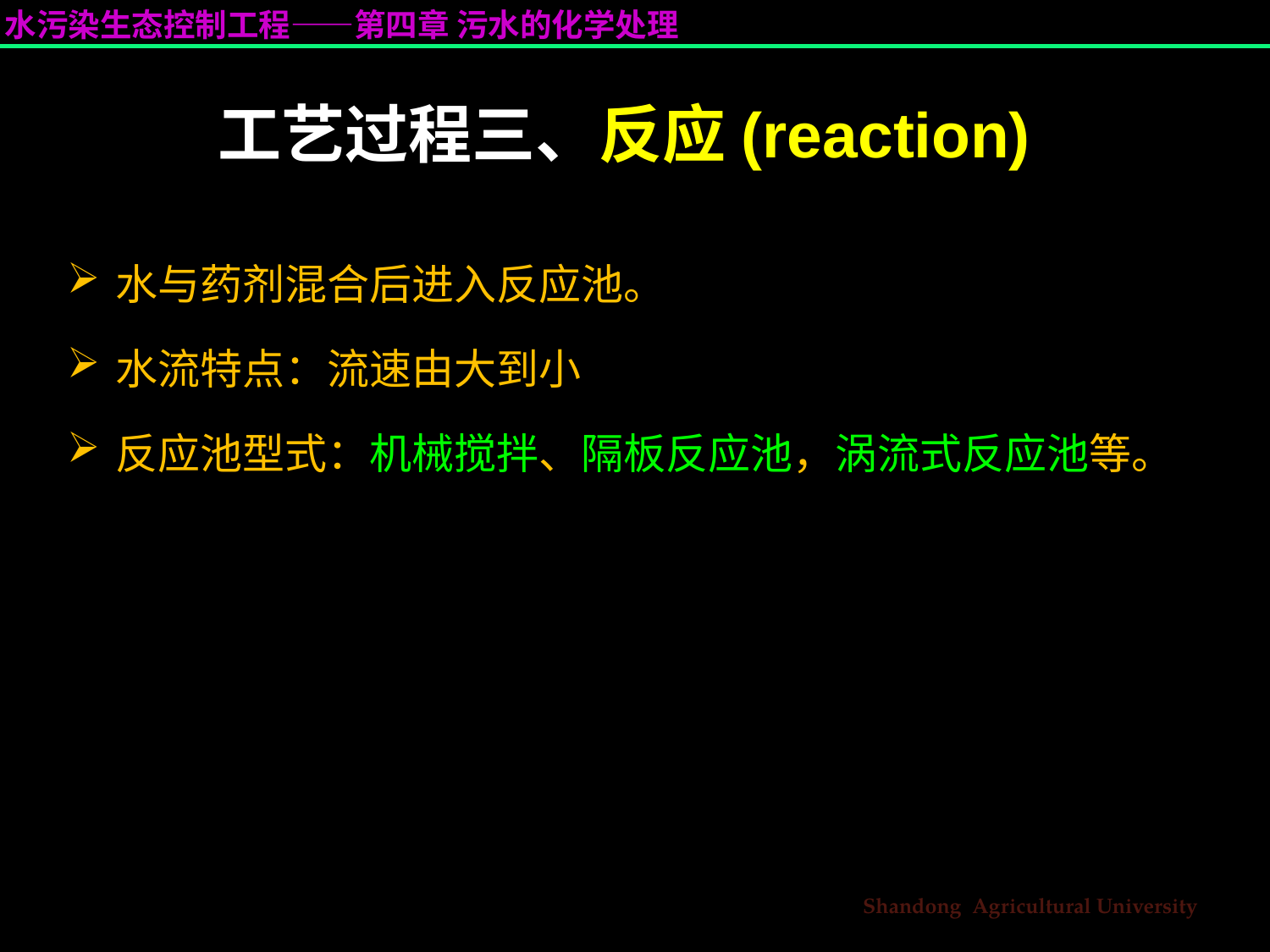

# 工艺过程三、反应(reaction)
水与药剂混合后进入反应池。
水流特点：流速由大到小
反应池型式：机械搅拌、隔板反应池，涡流式反应池等。